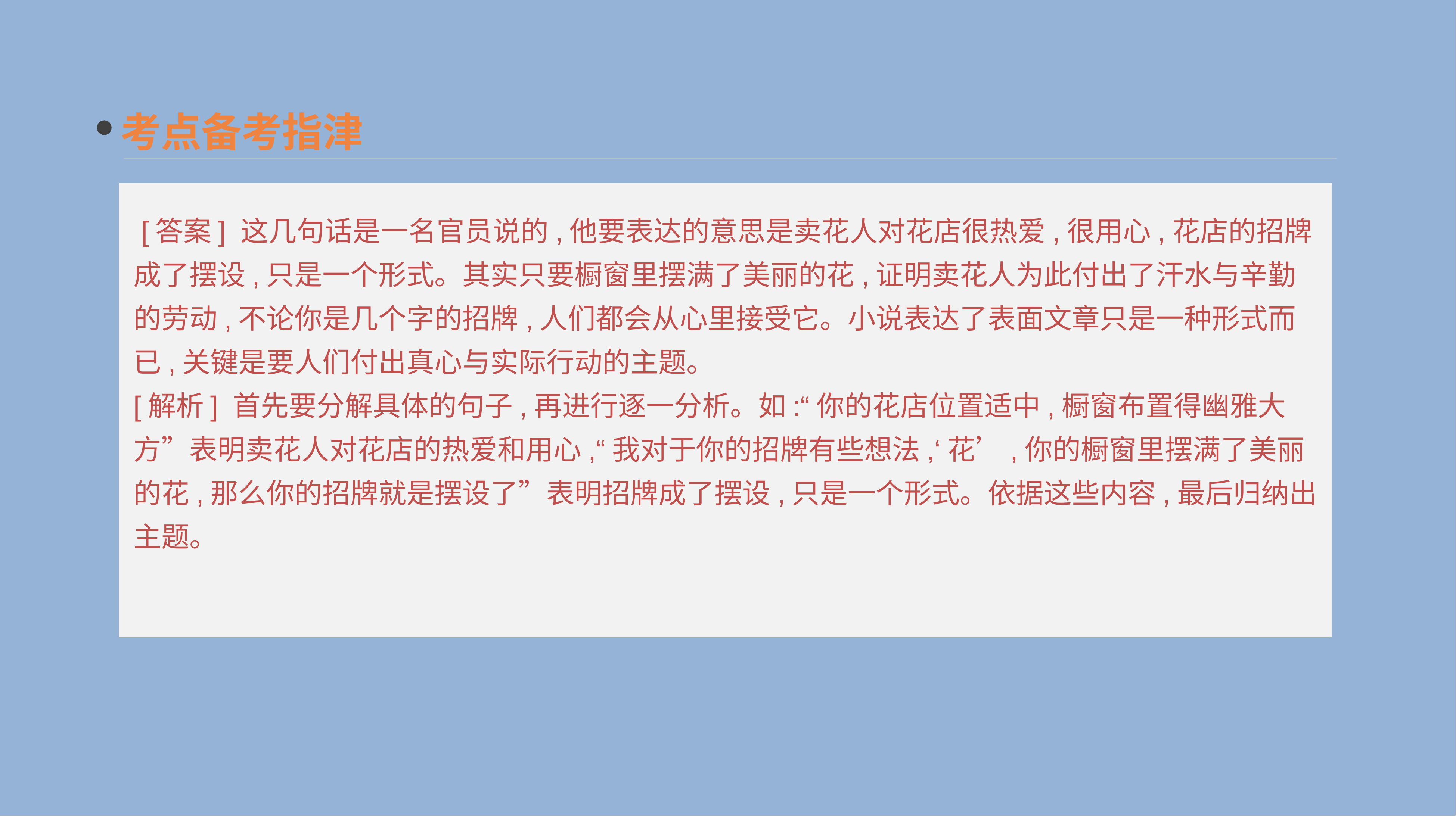

考点备考指津

 [答案] 这几句话是一名官员说的,他要表达的意思是卖花人对花店很热爱,很用心,花店的招牌成了摆设,只是一个形式。其实只要橱窗里摆满了美丽的花,证明卖花人为此付出了汗水与辛勤的劳动,不论你是几个字的招牌,人们都会从心里接受它。小说表达了表面文章只是一种形式而已,关键是要人们付出真心与实际行动的主题。
[解析] 首先要分解具体的句子,再进行逐一分析。如:“你的花店位置适中,橱窗布置得幽雅大方”表明卖花人对花店的热爱和用心,“我对于你的招牌有些想法,‘花’,你的橱窗里摆满了美丽的花,那么你的招牌就是摆设了”表明招牌成了摆设,只是一个形式。依据这些内容,最后归纳出主题。